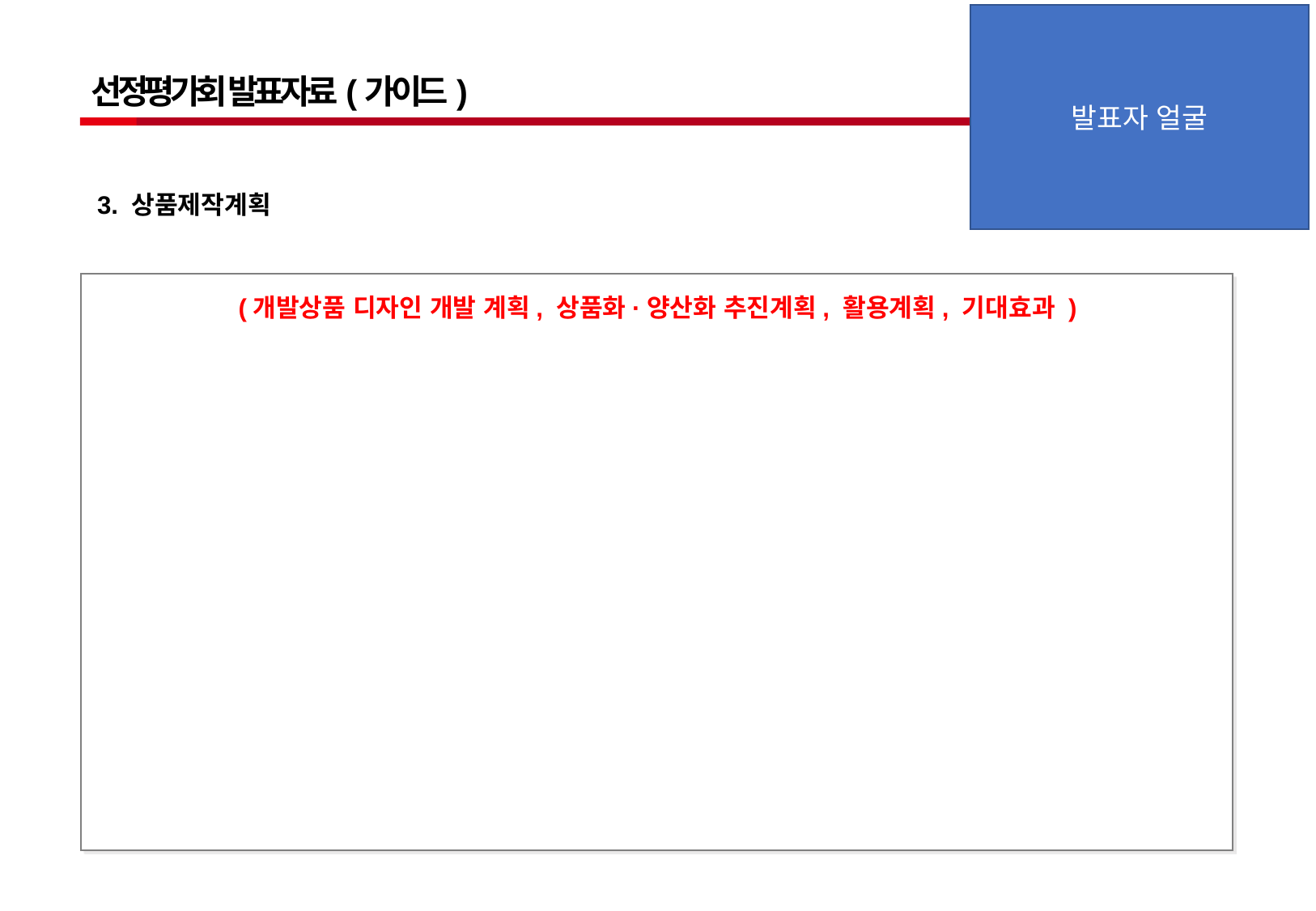

발표자 얼굴
선정평가회 발표자료(가이드)

3. 상품제작계획

(개발상품 디자인 개발 계획, 상품화·양산화 추진계획, 활용계획, 기대효과 )